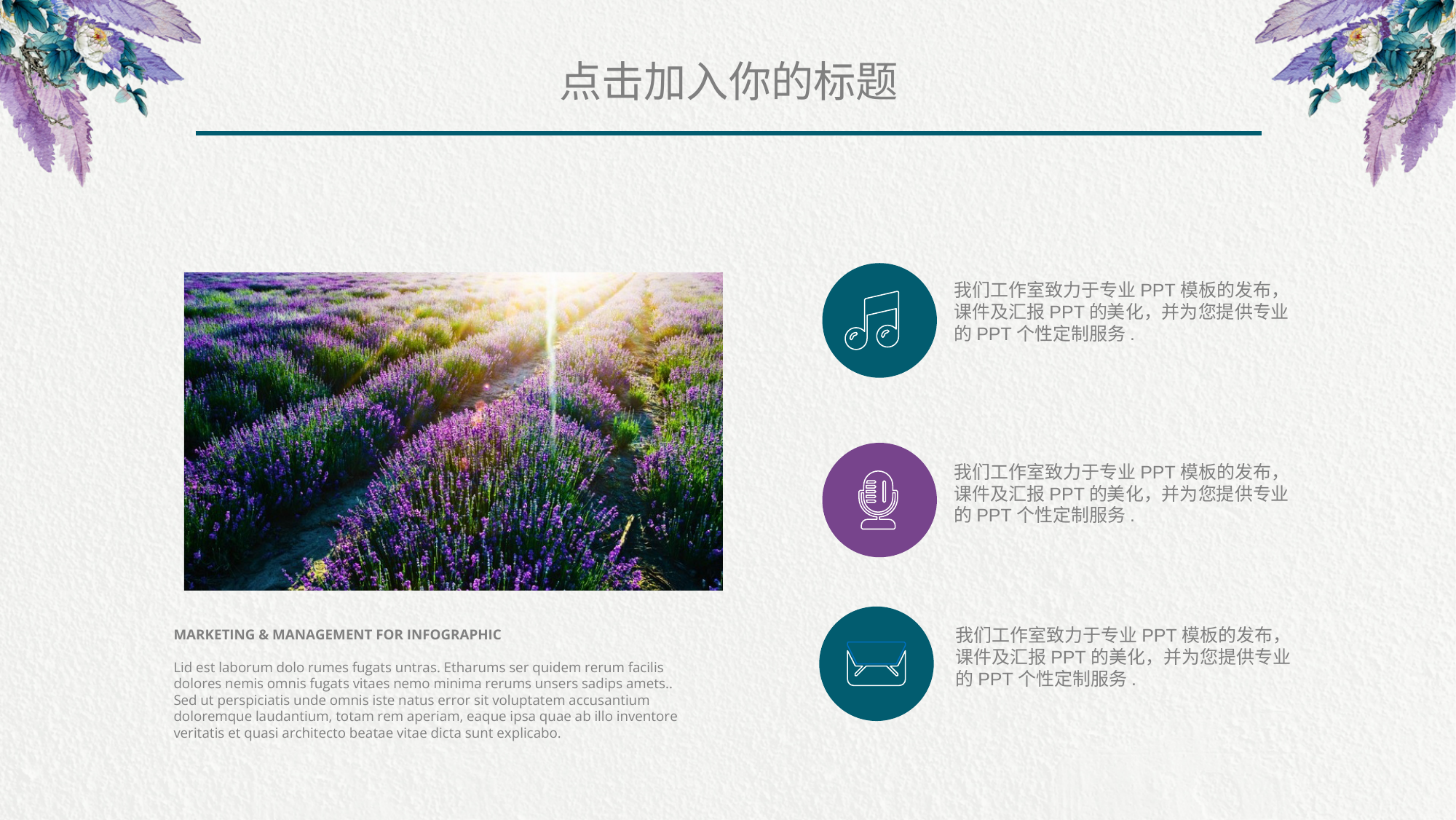

点击加入你的标题

我们工作室致力于专业PPT模板的发布，课件及汇报PPT的美化，并为您提供专业的PPT个性定制服务.

我们工作室致力于专业PPT模板的发布，课件及汇报PPT的美化，并为您提供专业的PPT个性定制服务.

我们工作室致力于专业PPT模板的发布，课件及汇报PPT的美化，并为您提供专业的PPT个性定制服务.

MARKETING & MANAGEMENT FOR INFOGRAPHIC

Lid est laborum dolo rumes fugats untras. Etharums ser quidem rerum facilis
dolores nemis omnis fugats vitaes nemo minima rerums unsers sadips amets..
Sed ut perspiciatis unde omnis iste natus error sit voluptatem accusantium
doloremque laudantium, totam rem aperiam, eaque ipsa quae ab illo inventore
veritatis et quasi architecto beatae vitae dicta sunt explicabo.